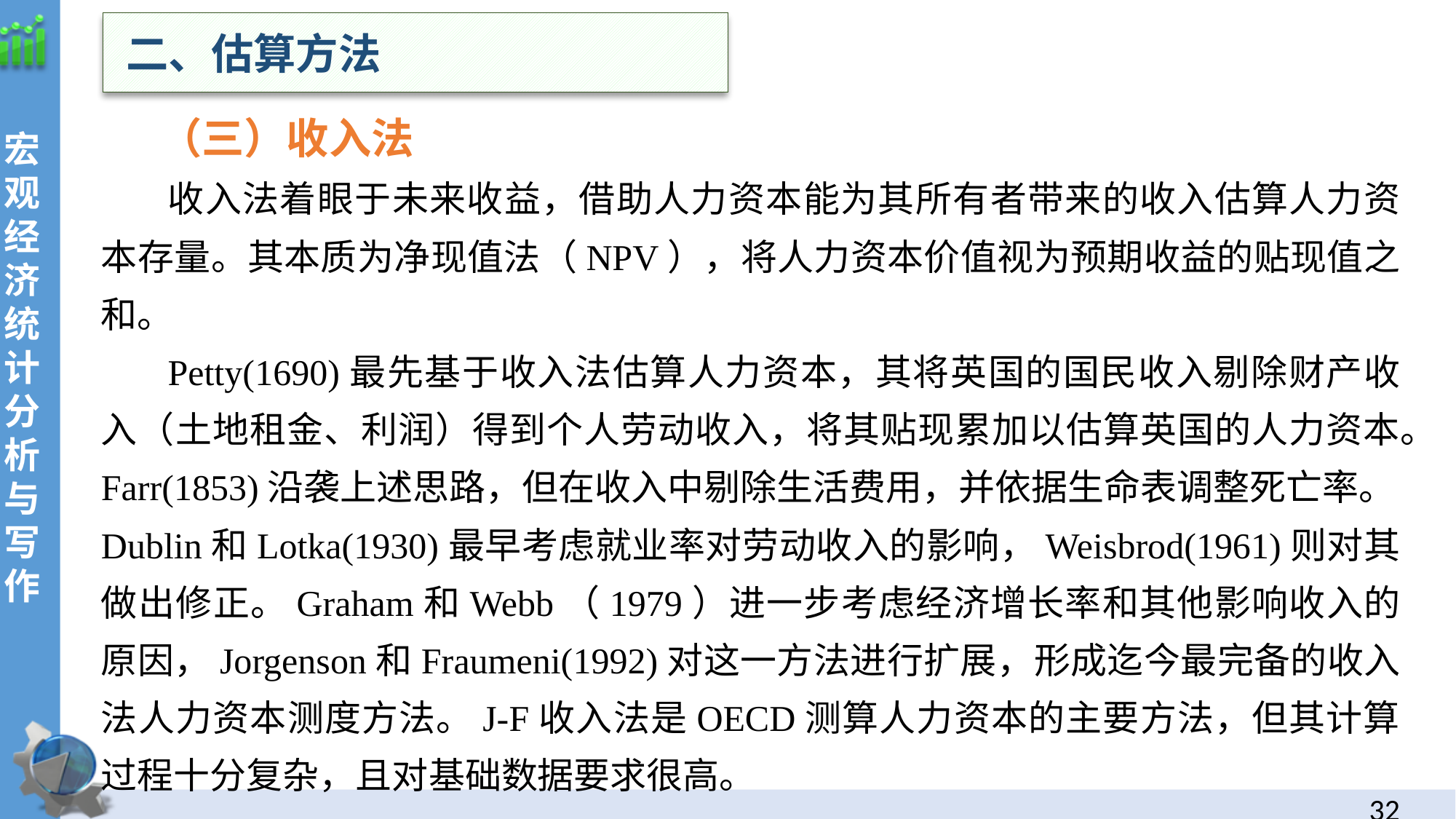

二、估算方法
     （三）收入法
收入法着眼于未来收益，借助人力资本能为其所有者带来的收入估算人力资本存量。其本质为净现值法（NPV），将人力资本价值视为预期收益的贴现值之和。
Petty(1690)最先基于收入法估算人力资本，其将英国的国民收入剔除财产收入（土地租金、利润）得到个人劳动收入，将其贴现累加以估算英国的人力资本。Farr(1853)沿袭上述思路，但在收入中剔除生活费用，并依据生命表调整死亡率。Dublin和Lotka(1930)最早考虑就业率对劳动收入的影响，Weisbrod(1961)则对其做出修正。Graham和Webb（1979）进一步考虑经济增长率和其他影响收入的原因，Jorgenson和Fraumeni(1992)对这一方法进行扩展，形成迄今最完备的收入法人力资本测度方法。J-F收入法是OECD测算人力资本的主要方法，但其计算过程十分复杂，且对基础数据要求很高。

32